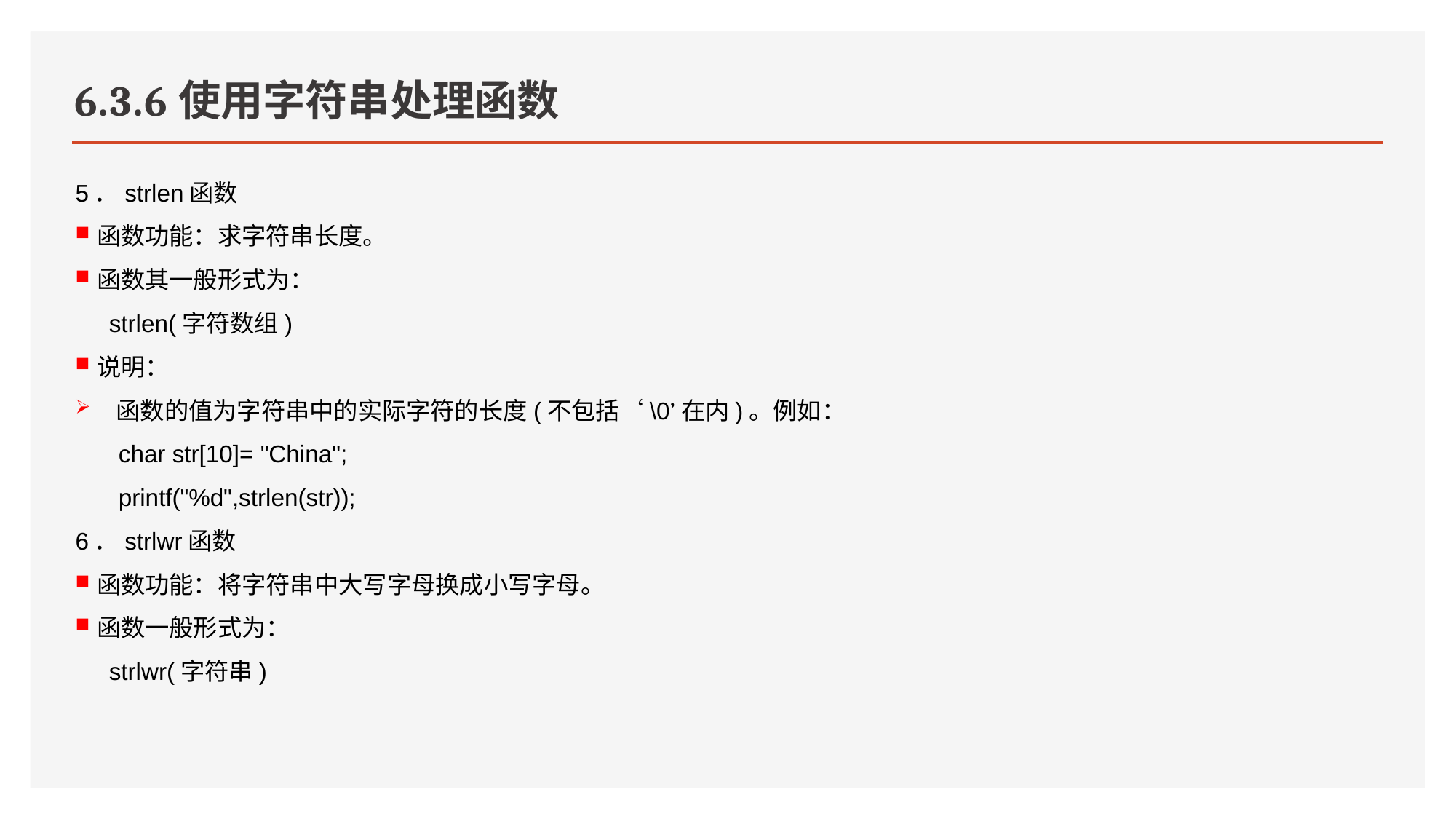

# 6.3.6使用字符串处理函数
5．strlen函数
函数功能：求字符串长度。
函数其一般形式为：
     strlen(字符数组)
说明：
函数的值为字符串中的实际字符的长度(不包括‘\0’在内)。例如：
char str[10]= "China";
printf("%d",strlen(str));
6．strlwr函数
函数功能：将字符串中大写字母换成小写字母。
函数一般形式为：
     strlwr(字符串)